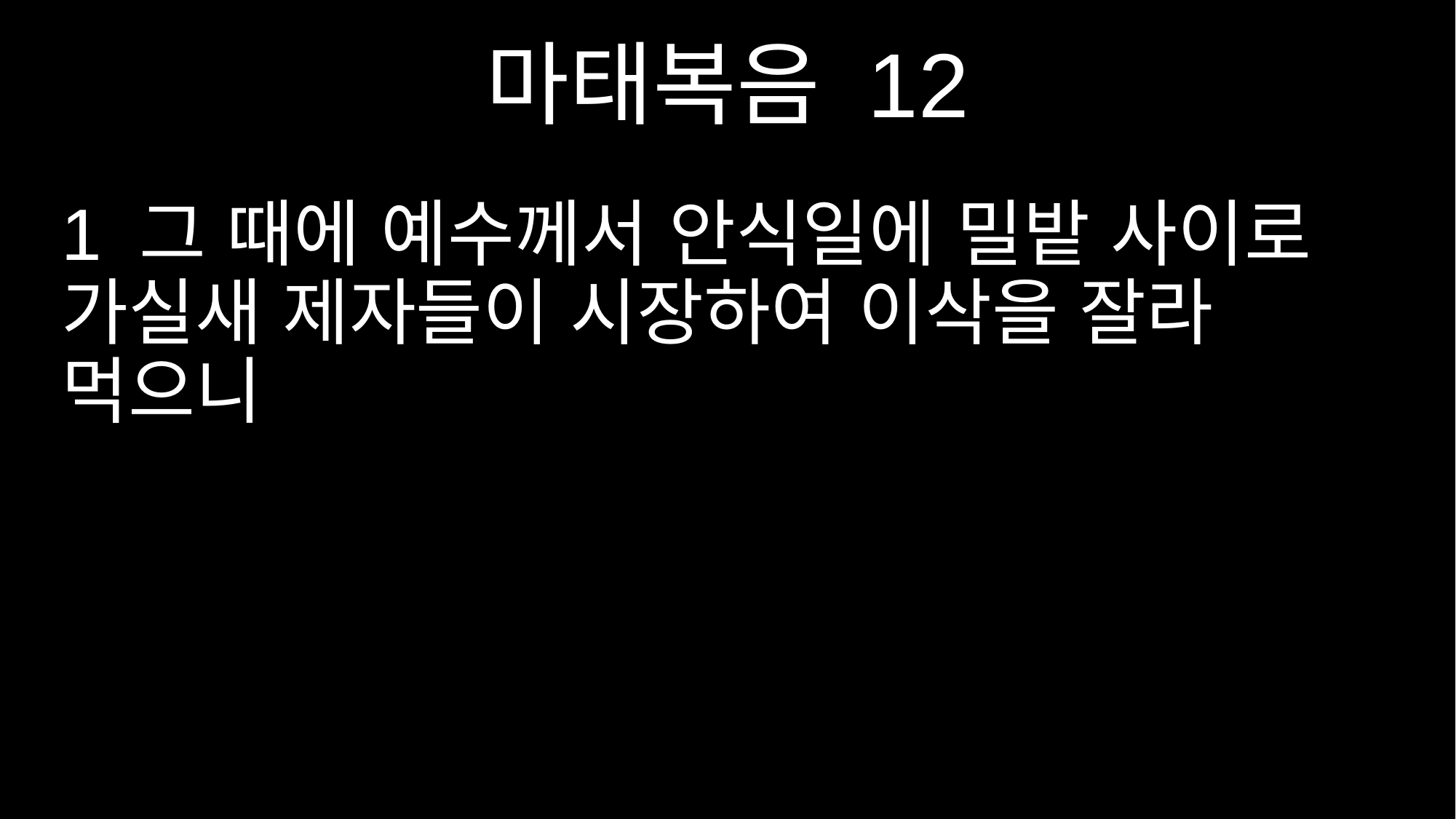

마태복음 12
1 그 때에 예수께서 안식일에 밀밭 사이로 가실새 제자들이 시장하여 이삭을 잘라 먹으니